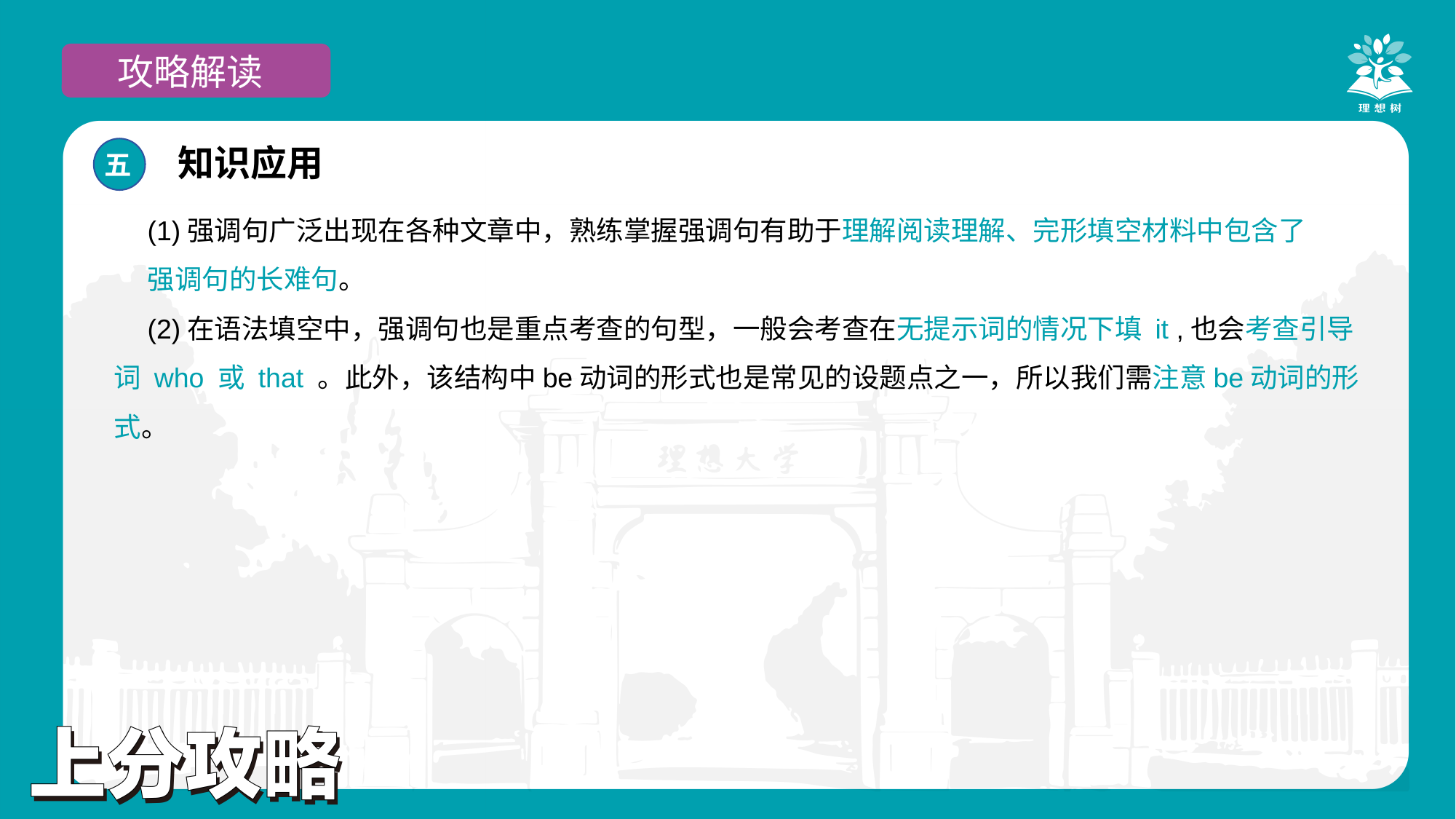

攻略解读
知识应用

五
(1)强调句广泛出现在各种文章中，熟练掌握强调句有助于理解阅读理解、完形填空材料中包含了
强调句的长难句。
(2)在语法填空中，强调句也是重点考查的句型，一般会考查在无提示词的情况下填 it ,也会考查引导词 who 或 that 。此外，该结构中be动词的形式也是常见的设题点之一，所以我们需注意be动词的形式。